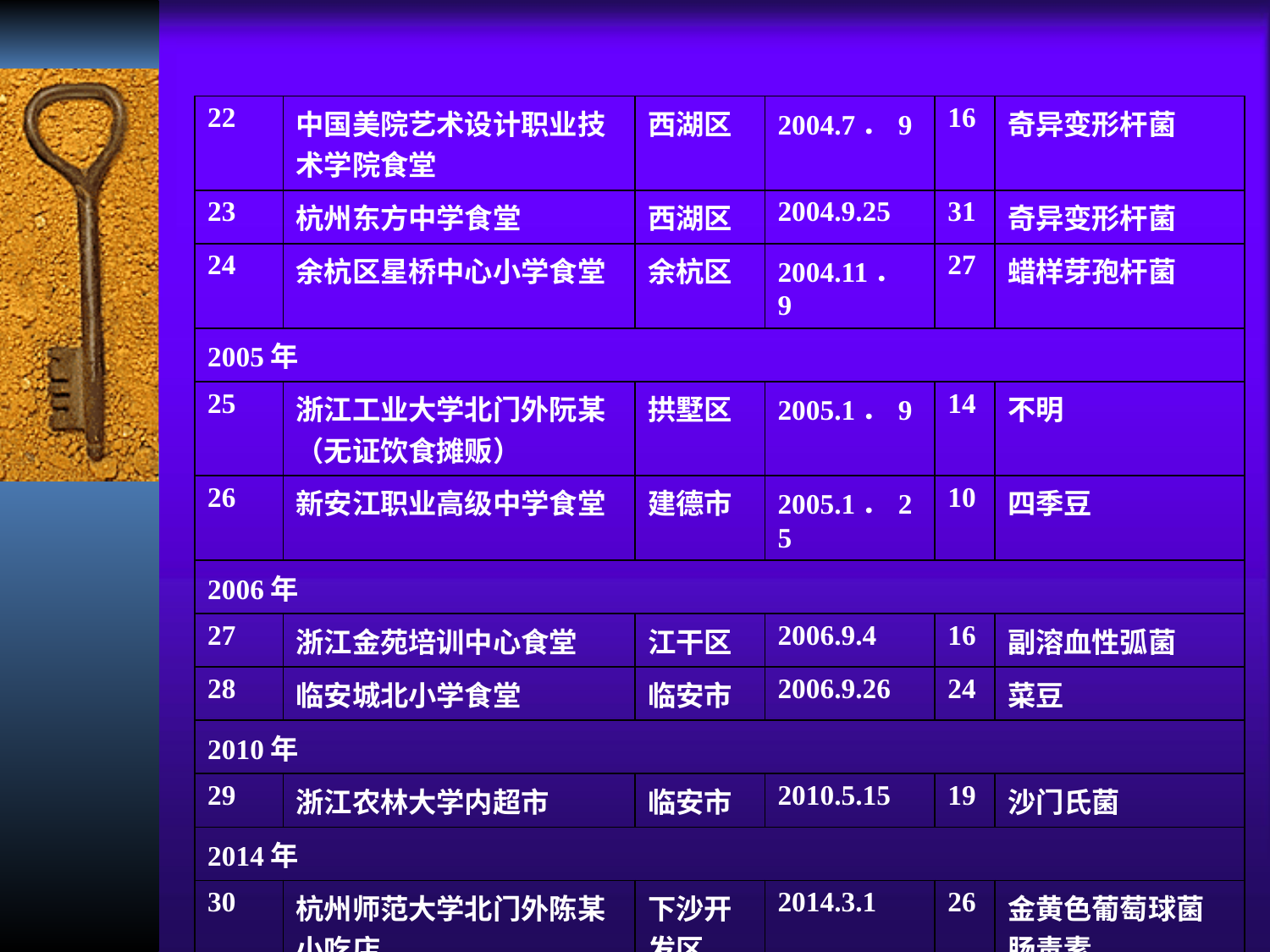

| 22 | 中国美院艺术设计职业技术学院食堂 | 西湖区 | 2004.7．9 | 16 | 奇异变形杆菌 |
| --- | --- | --- | --- | --- | --- |
| 23 | 杭州东方中学食堂 | 西湖区 | 2004.9.25 | 31 | 奇异变形杆菌 |
| 24 | 余杭区星桥中心小学食堂 | 余杭区 | 2004.11．9 | 27 | 蜡样芽孢杆菌 |
| 2005年 |  |  |  |  |  |
| 25 | 浙江工业大学北门外阮某（无证饮食摊贩） | 拱墅区 | 2005.1．9 | 14 | 不明 |
| 26 | 新安江职业高级中学食堂 | 建德市 | 2005.1．25 | 10 | 四季豆 |
| 2006年 |  |  |  |  |  |
| 27 | 浙江金苑培训中心食堂 | 江干区 | 2006.9.4 | 16 | 副溶血性弧菌 |
| 28 | 临安城北小学食堂 | 临安市 | 2006.9.26 | 24 | 菜豆 |
| 2010年 |  |  |  |  |  |
| 29 | 浙江农林大学内超市 | 临安市 | 2010.5.15 | 19 | 沙门氏菌 |
| 2014年 |  |  |  |  |  |
| 30 | 杭州师范大学北门外陈某小吃店 | 下沙开发区 | 2014.3.1 | 26 | 金黄色葡萄球菌 肠毒素 |